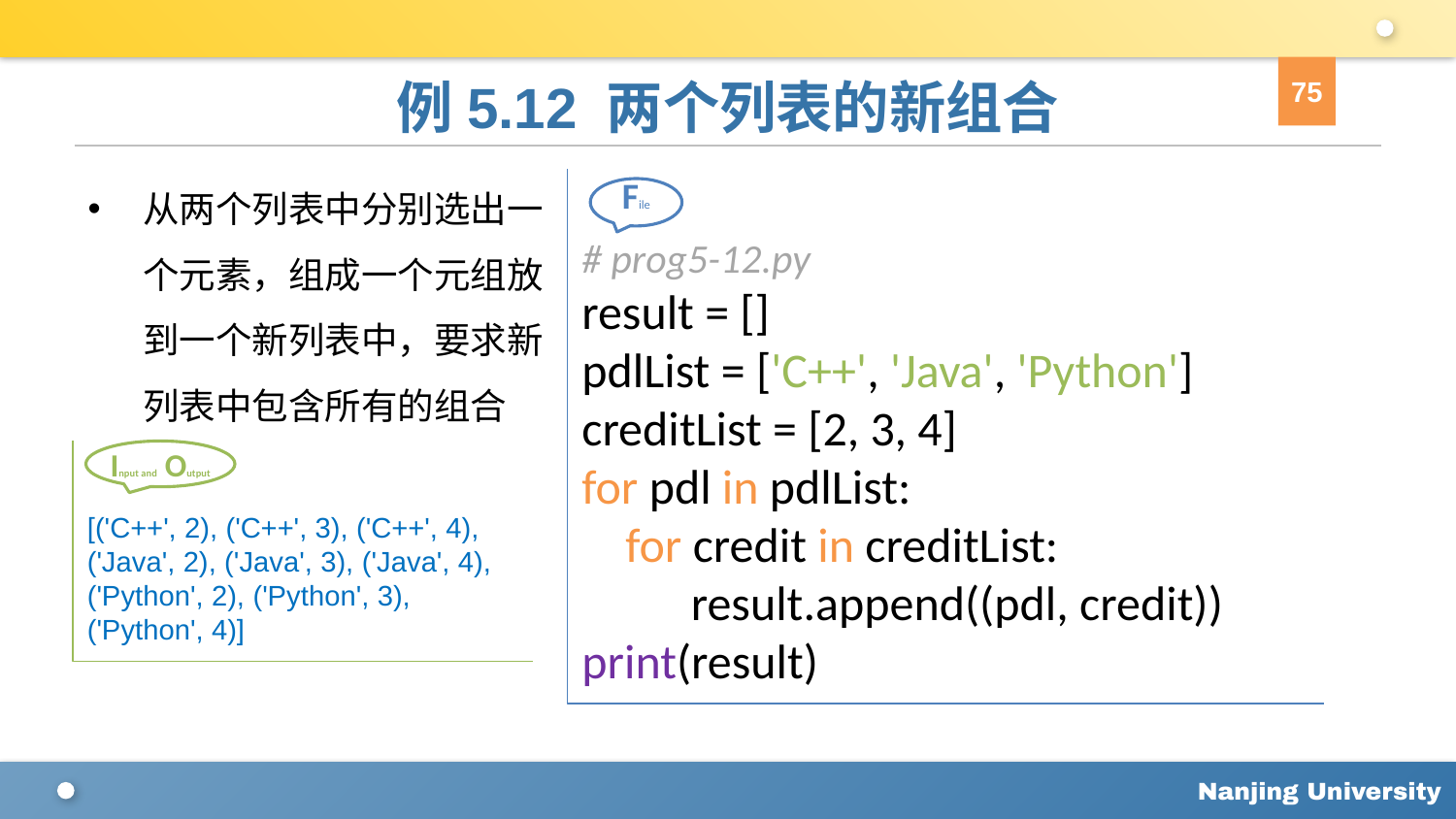

75
# 例5.12 两个列表的新组合
从两个列表中分别选出一个元素，组成一个元组放到一个新列表中，要求新列表中包含所有的组合

# prog5-12.py
result = []
pdlList = ['C++', 'Java', 'Python']
creditList = [2, 3, 4]
for pdl in pdlList:
    for credit in creditList:
          result.append((pdl, credit))
print(result)
File

[('C++', 2), ('C++', 3), ('C++', 4), ('Java', 2), ('Java', 3), ('Java', 4), ('Python', 2), ('Python', 3), ('Python', 4)]
Input and Output